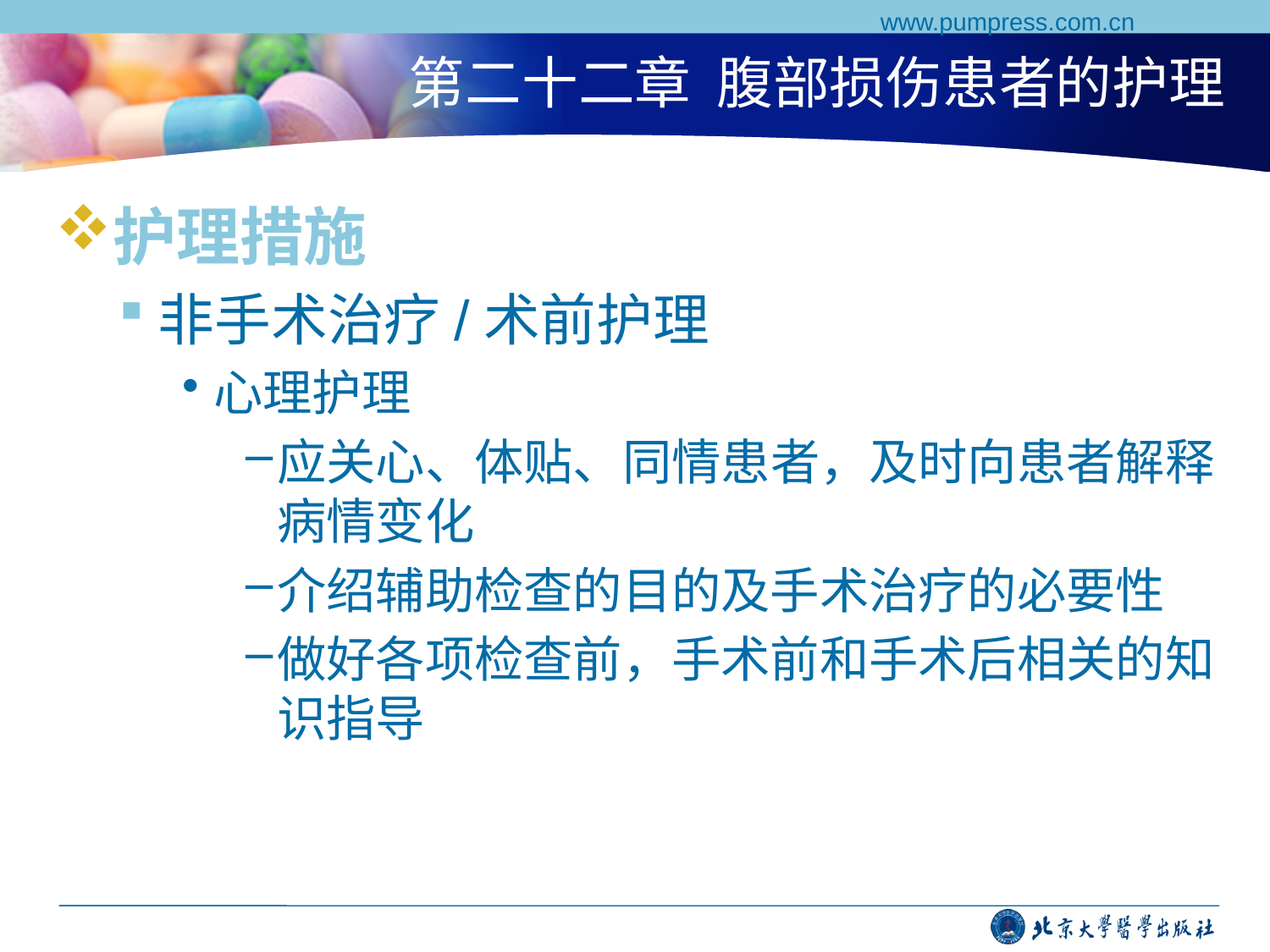

www.pumpress.com.cn
# 第二十二章  腹部损伤患者的护理
护理措施
非手术治疗/术前护理
心理护理
应关心、体贴、同情患者，及时向患者解释病情变化
介绍辅助检查的目的及手术治疗的必要性
做好各项检查前，手术前和手术后相关的知识指导